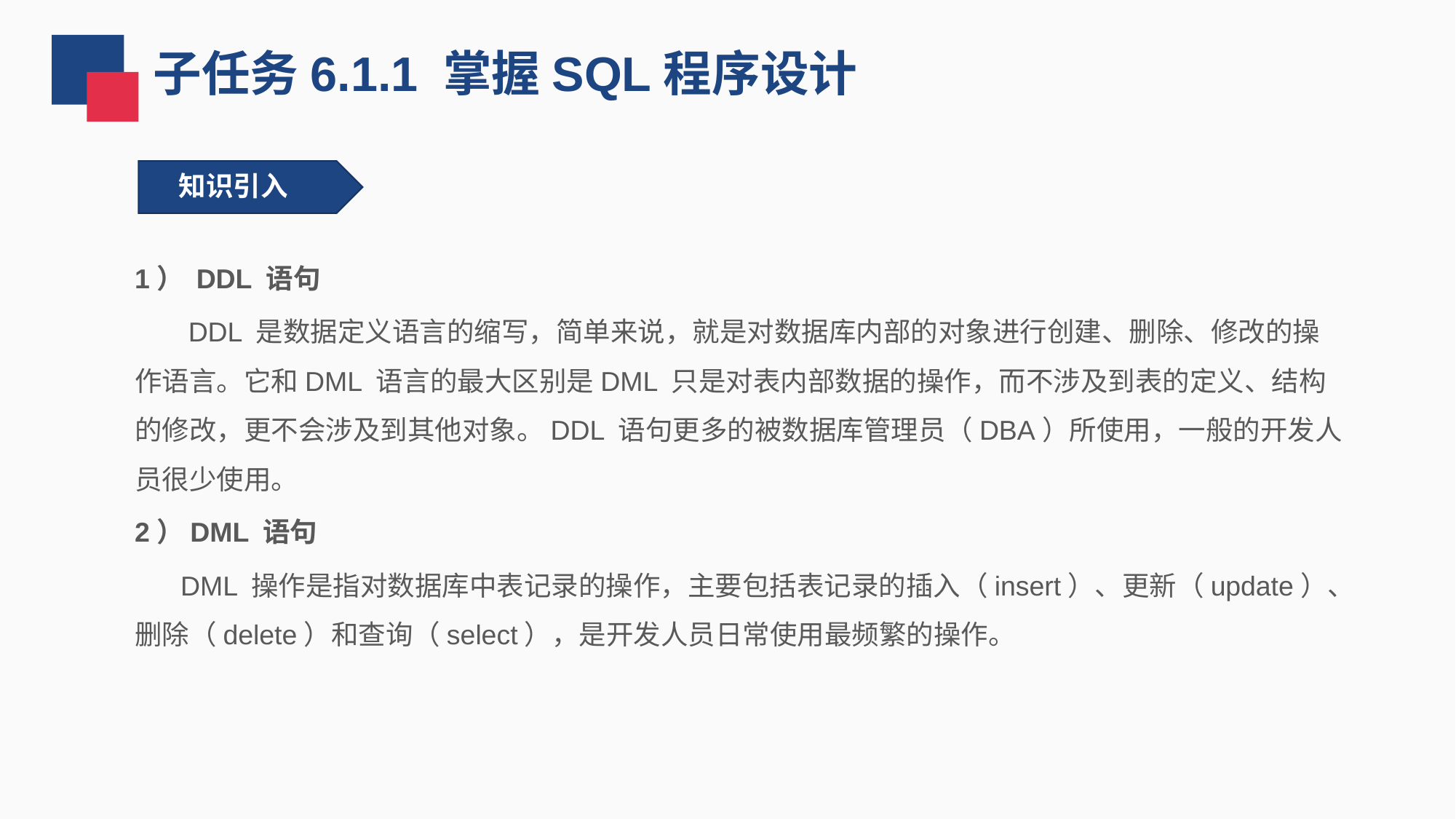

子任务6.1.1 掌握SQL程序设计

知识引入
1） DDL 语句
       DDL 是数据定义语言的缩写，简单来说，就是对数据库内部的对象进行创建、删除、修改的操作语言。它和DML 语言的最大区别是DML 只是对表内部数据的操作，而不涉及到表的定义、结构的修改，更不会涉及到其他对象。DDL 语句更多的被数据库管理员（DBA）所使用，一般的开发人员很少使用。
2）DML 语句
      DML 操作是指对数据库中表记录的操作，主要包括表记录的插入（insert）、更新（update）、删除（delete）和查询（select），是开发人员日常使用最频繁的操作。